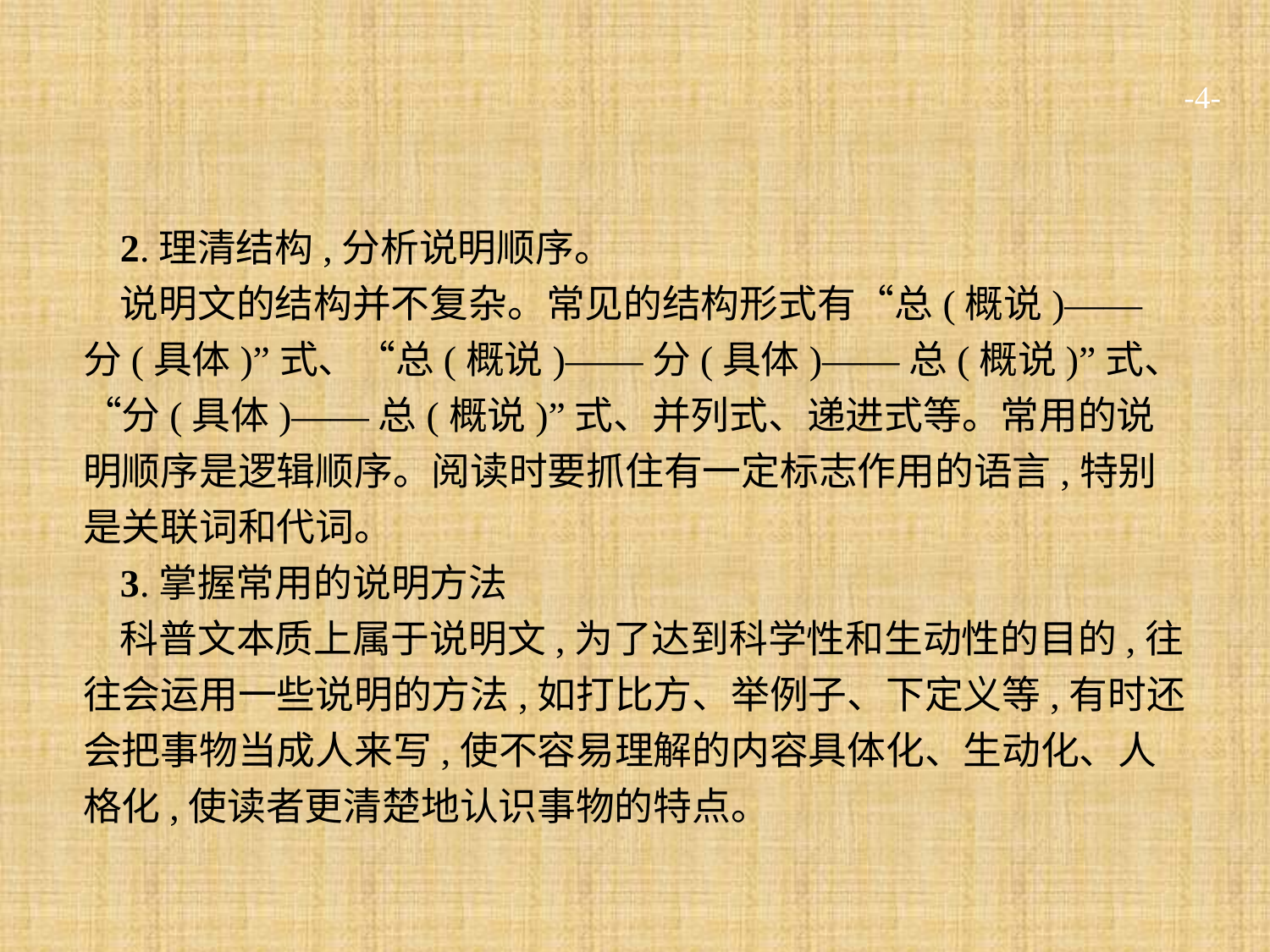

-4-
2.理清结构,分析说明顺序。
说明文的结构并不复杂。常见的结构形式有“总(概说)——分(具体)”式、“总(概说)——分(具体)——总(概说)”式、“分(具体)——总(概说)”式、并列式、递进式等。常用的说明顺序是逻辑顺序。阅读时要抓住有一定标志作用的语言,特别是关联词和代词。
3.掌握常用的说明方法
科普文本质上属于说明文,为了达到科学性和生动性的目的,往往会运用一些说明的方法,如打比方、举例子、下定义等,有时还会把事物当成人来写,使不容易理解的内容具体化、生动化、人格化,使读者更清楚地认识事物的特点。